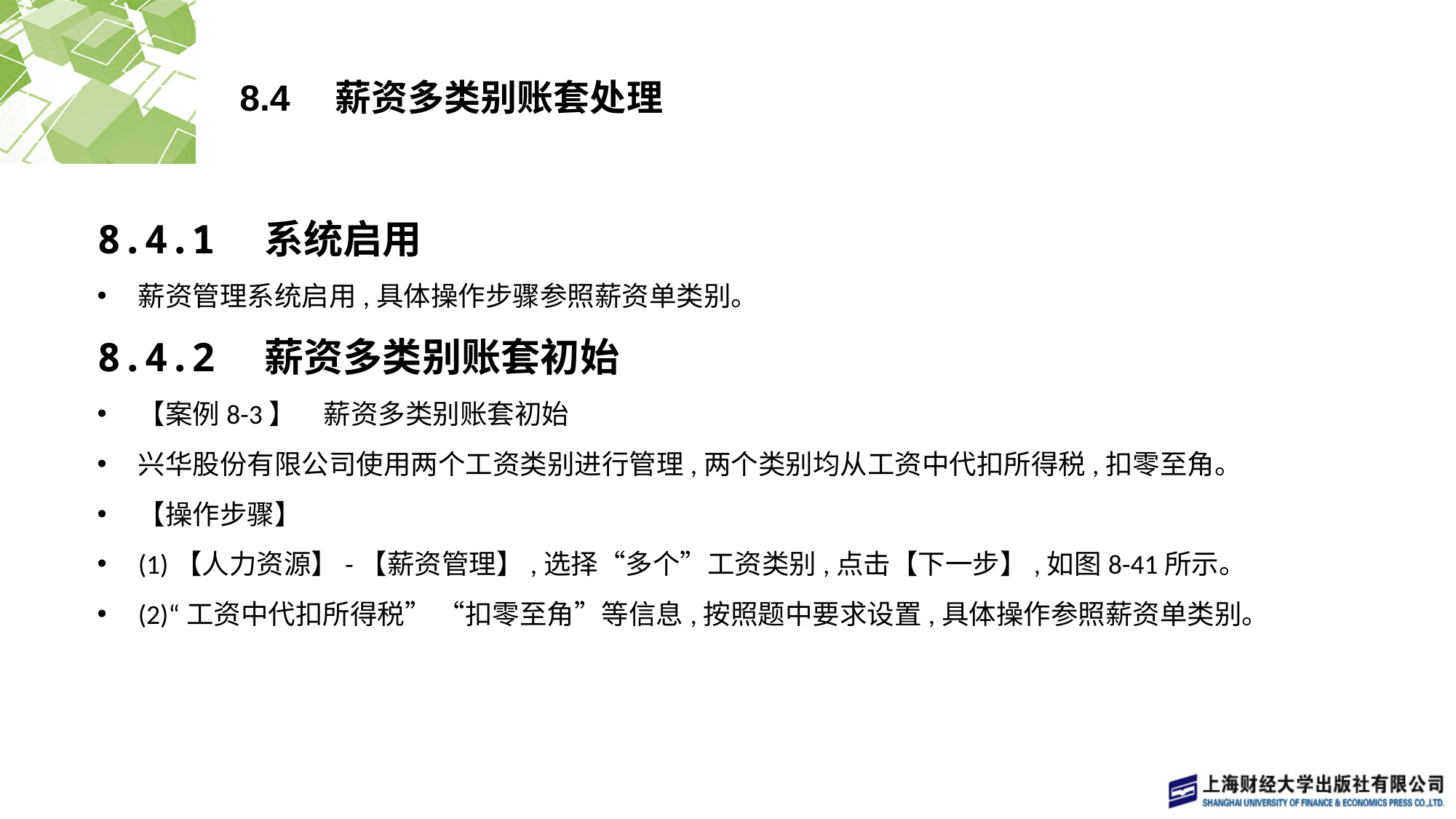

# 8.4　薪资多类别账套处理
8.4.1　系统启用
薪资管理系统启用,具体操作步骤参照薪资单类别。
8.4.2　薪资多类别账套初始
【案例8-3】　薪资多类别账套初始
兴华股份有限公司使用两个工资类别进行管理,两个类别均从工资中代扣所得税,扣零至角。
【操作步骤】
(1)【人力资源】-【薪资管理】,选择“多个”工资类别,点击【下一步】,如图8-41所示。
(2)“工资中代扣所得税” “扣零至角”等信息,按照题中要求设置,具体操作参照薪资单类别。